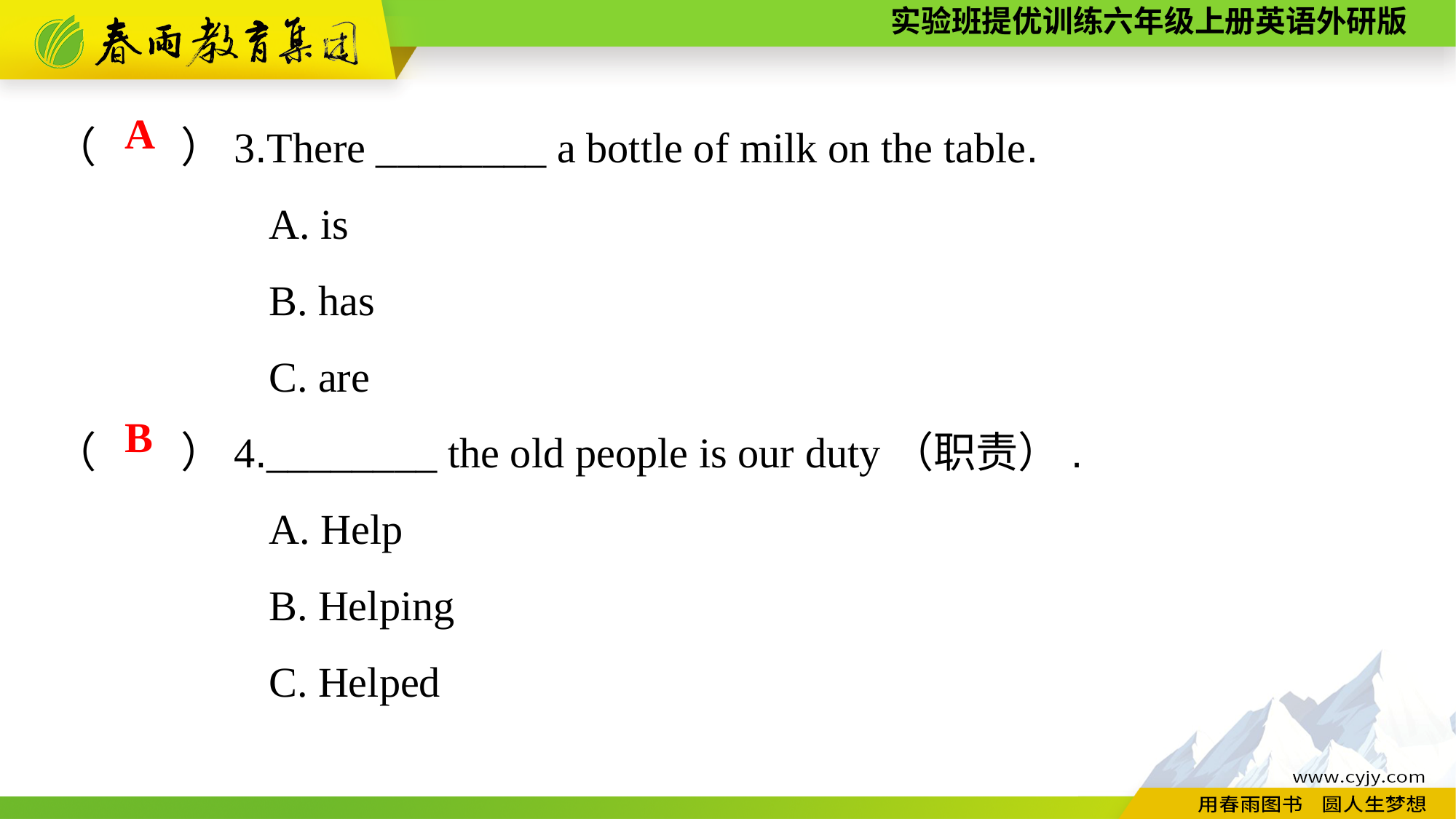

（　　）3.There ________ a bottle of milk on the table.
A. is
B. has
C. are
（　　）4.________ the old people is our duty（职责）.
A. Help
B. Helping
C. Helped
A
B